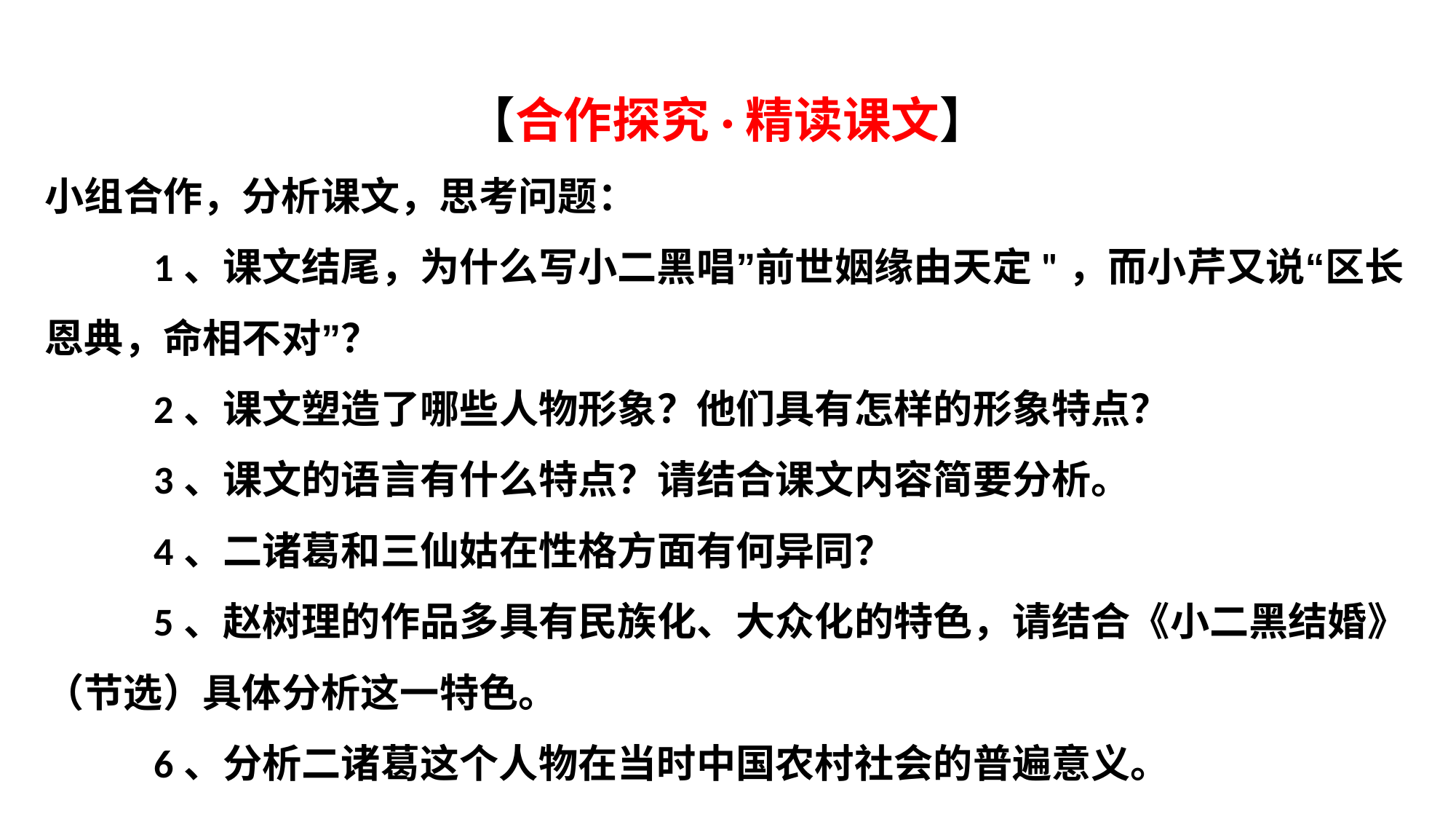

【合作探究·精读课文】
小组合作，分析课文，思考问题：
	1、课文结尾，为什么写小二黑唱”前世姻缘由天定"，而小芹又说“区长恩典，命相不对”？
	2、课文塑造了哪些人物形象？他们具有怎样的形象特点？
	3、课文的语言有什么特点？请结合课文内容简要分析。
	4、二诸葛和三仙姑在性格方面有何异同？
	5、赵树理的作品多具有民族化、大众化的特色，请结合《小二黑结婚》（节选）具体分析这一特色。
	6、分析二诸葛这个人物在当时中国农村社会的普遍意义。